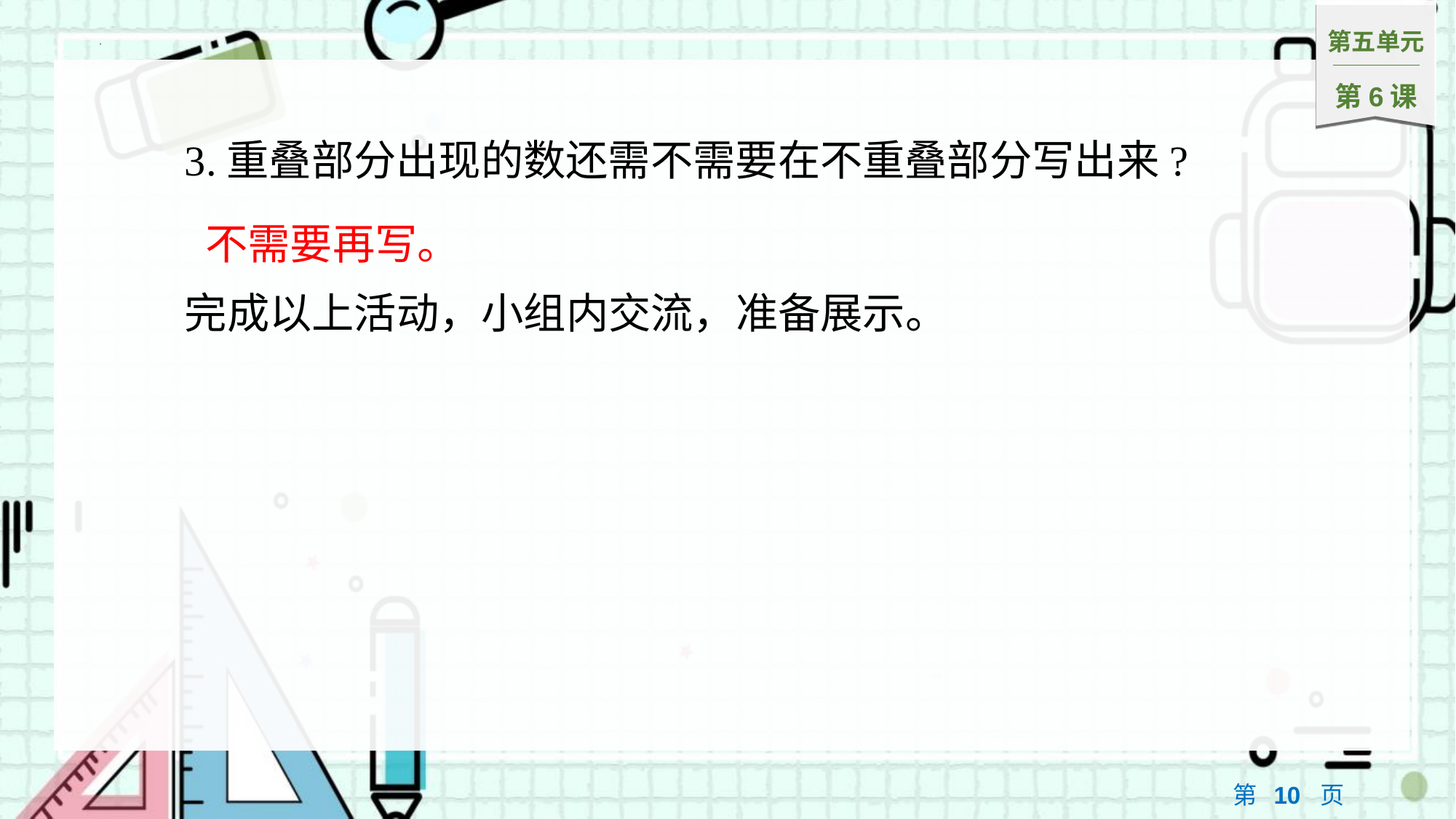

3.重叠部分出现的数还需不需要在不重叠部分写出来?

完成以上活动，小组内交流，准备展示。
不需要再写。